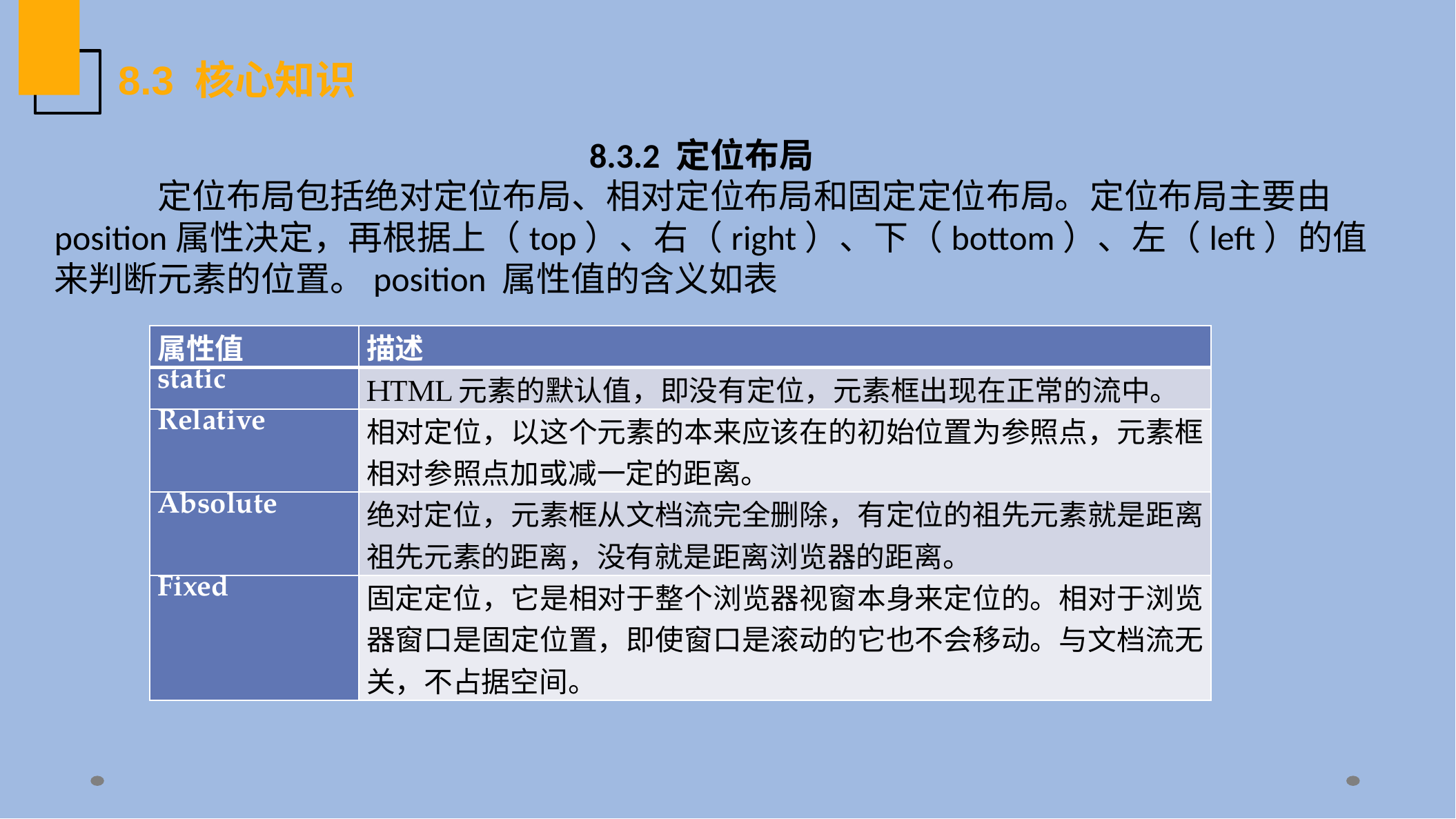

8.3 核心知识
8.3.2 定位布局

	定位布局包括绝对定位布局、相对定位布局和固定定位布局。定位布局主要由position属性决定，再根据上（top）、右（right）、下（bottom）、左（left）的值来判断元素的位置。position 属性值的含义如表
| 属性值 | 描述 |
| --- | --- |
| static | HTML元素的默认值，即没有定位，元素框出现在正常的流中。 |
| Relative | 相对定位，以这个元素的本来应该在的初始位置为参照点，元素框相对参照点加或减一定的距离。 |
| Absolute | 绝对定位，元素框从文档流完全删除，有定位的祖先元素就是距离祖先元素的距离，没有就是距离浏览器的距离。 |
| Fixed | 固定定位，它是相对于整个浏览器视窗本身来定位的。相对于浏览器窗口是固定位置，即使窗口是滚动的它也不会移动。与文档流无关，不占据空间。 |